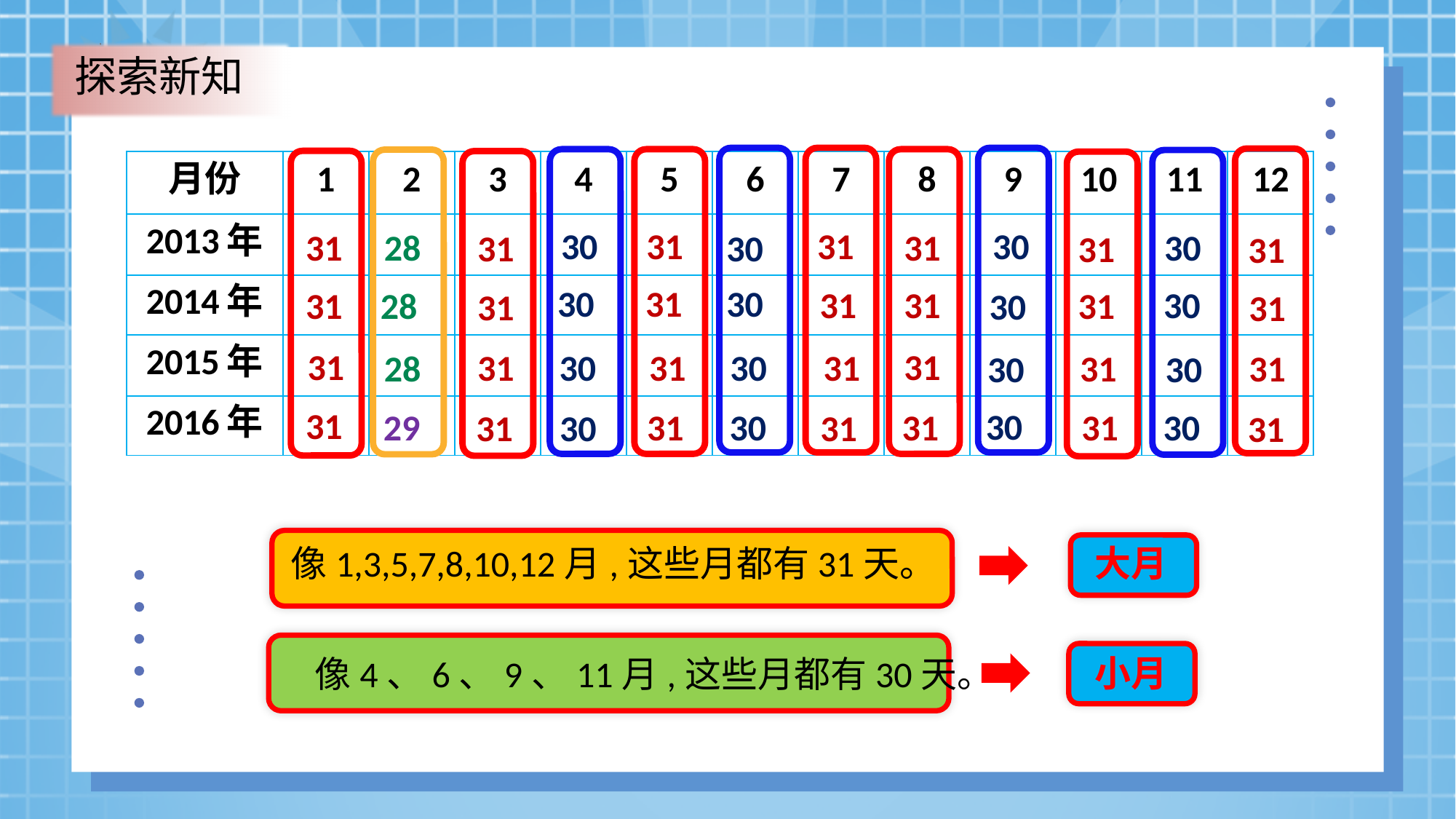

探索新知

| 月份 | 1 | 2 | 3 | 4 | 5 | 6 | 7 | 8 | 9 | 10 | 11 | 12 |
| --- | --- | --- | --- | --- | --- | --- | --- | --- | --- | --- | --- | --- |
| 2013年 |  |  |  |  |  |  |  |  |  |  |  |  |
| 2014年 |  |  |  |  |  |  |  |  |  |  |  |  |
| 2015年 |  |  |  |  |  |  |  |  |  |  |  |  |
| 2016年 |  |  |  |  |  |  |  |  |  |  |  |  |

30
31
31
30
31
28
31
30
31
30
31
31
30
31
30
31
30
31
31
28
31
30
31
31
31
31
31
30
31
30
31
28
31
31
30
30
31
30
30
29
31
31
31
30
31
31
30
31

像1,3,5,7,8,10,12月,这些月都有31天。

大月

像4、6、9、11月,这些月都有30天。

小月